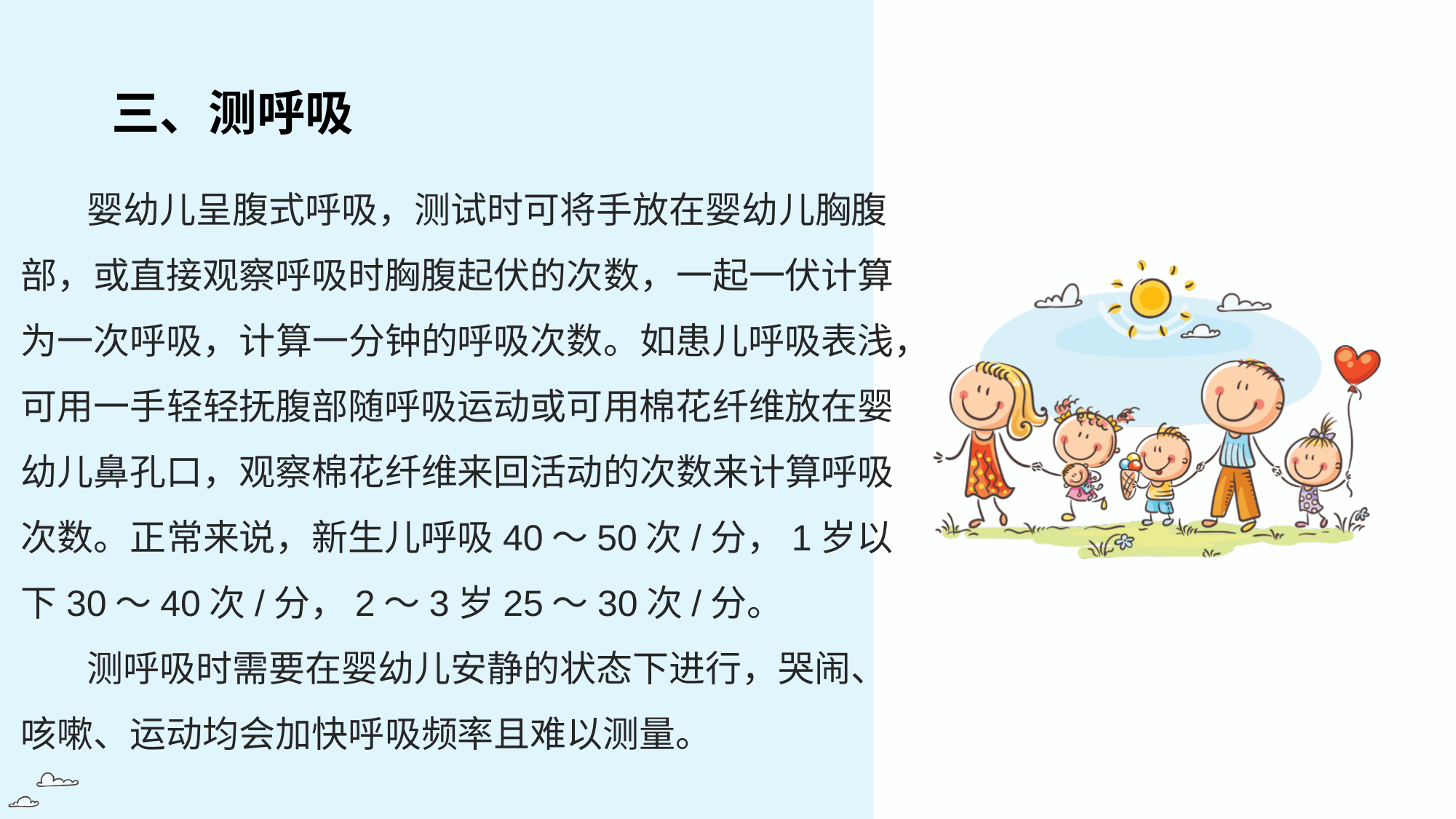

三、测呼吸
       婴幼儿呈腹式呼吸，测试时可将手放在婴幼儿胸腹部，或直接观察呼吸时胸腹起伏的次数，一起一伏计算为一次呼吸，计算一分钟的呼吸次数。如患儿呼吸表浅，可用一手轻轻抚腹部随呼吸运动或可用棉花纤维放在婴幼儿鼻孔口，观察棉花纤维来回活动的次数来计算呼吸次数。正常来说，新生儿呼吸40～50次/分，1岁以下30～40次/分，2～3岁25～30次/分。
       测呼吸时需要在婴幼儿安静的状态下进行，哭闹、咳嗽、运动均会加快呼吸频率且难以测量。